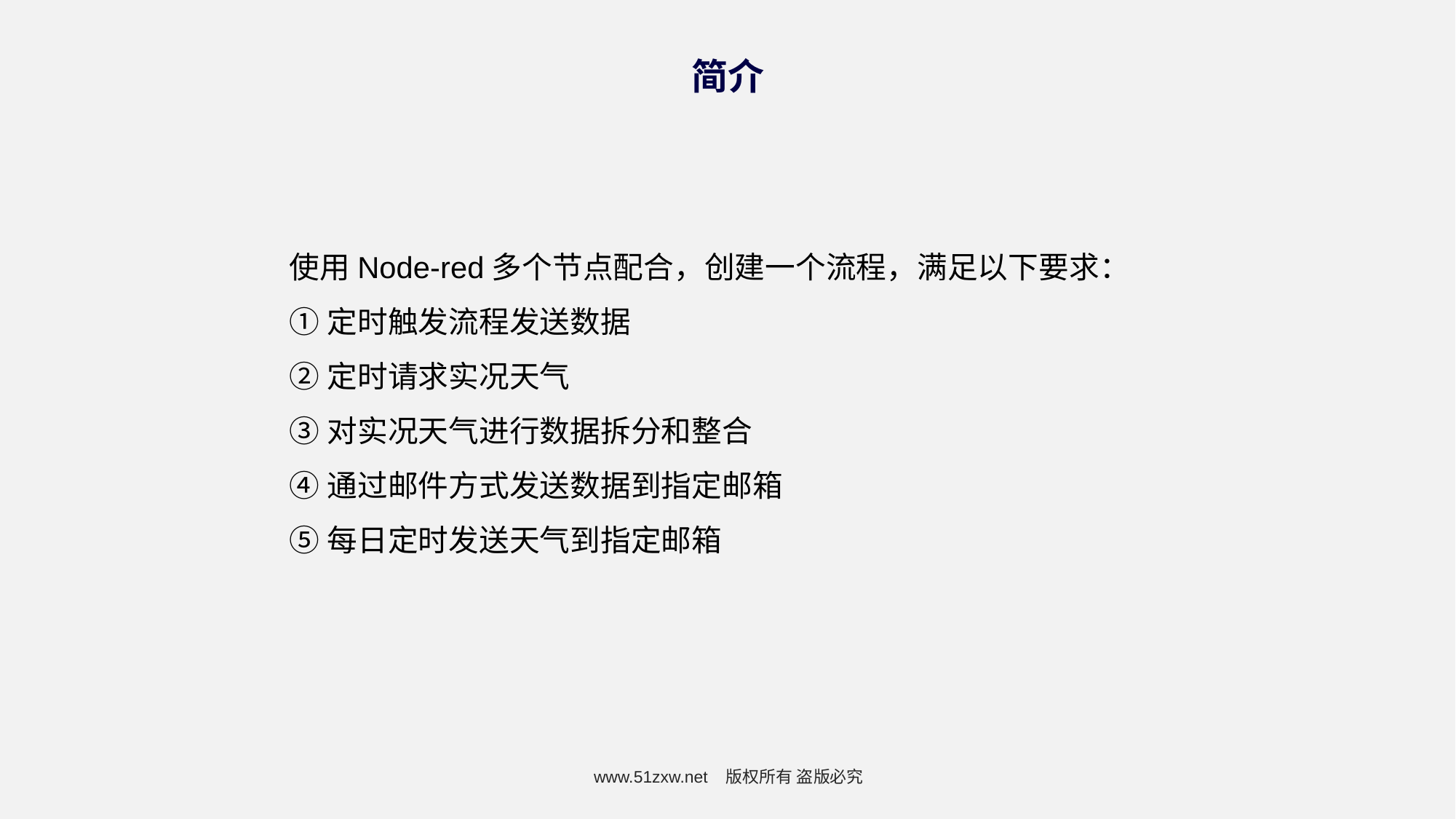

简介
使用Node-red多个节点配合，创建一个流程，满足以下要求：
①定时触发流程发送数据
②定时请求实况天气
③对实况天气进行数据拆分和整合
④通过邮件方式发送数据到指定邮箱
⑤每日定时发送天气到指定邮箱
www.51zxw.net   版权所有 盗版必究